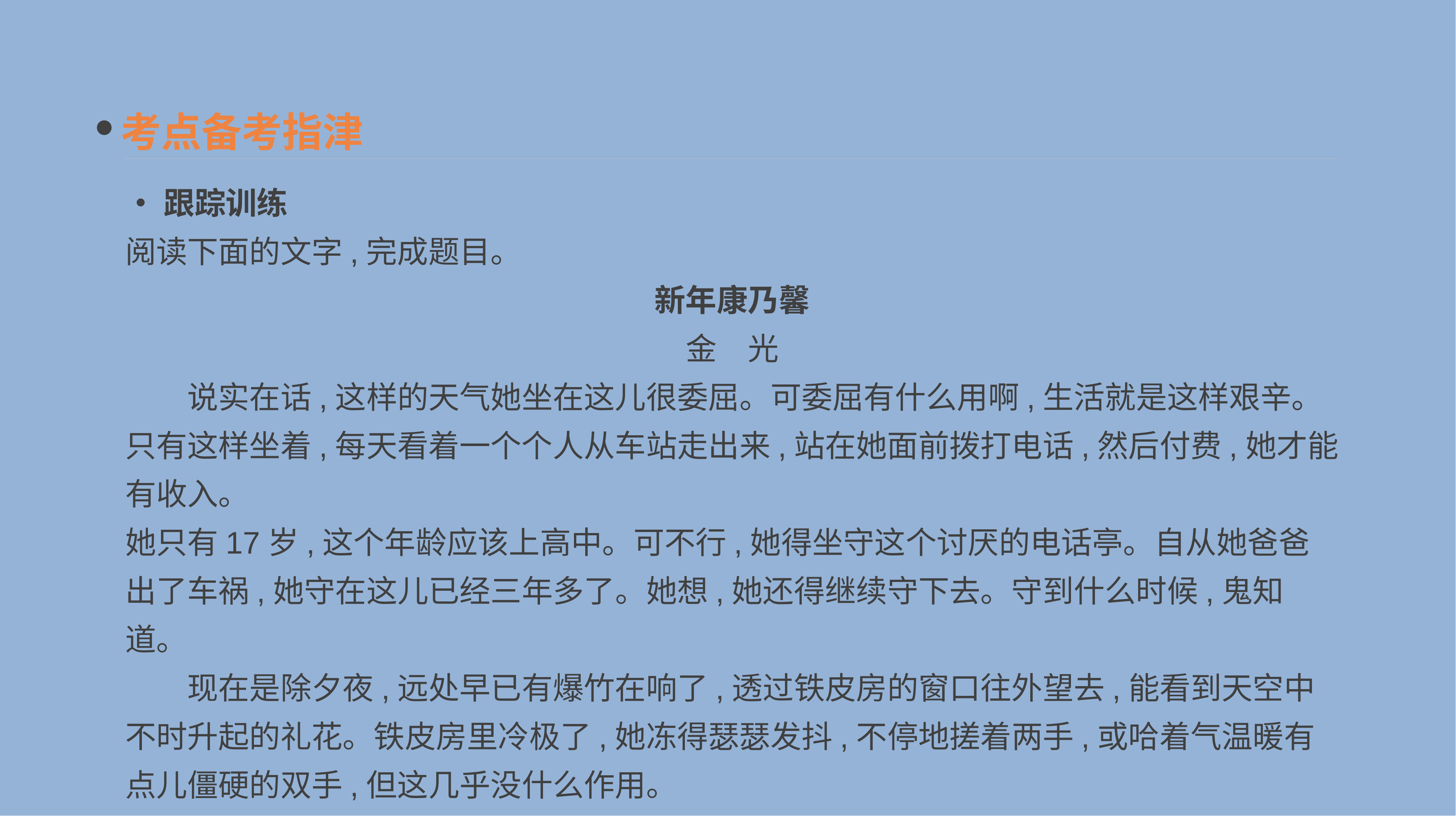

考点备考指津

•跟踪训练
阅读下面的文字,完成题目。
新年康乃馨
金　光
　　说实在话,这样的天气她坐在这儿很委屈。可委屈有什么用啊,生活就是这样艰辛。只有这样坐着,每天看着一个个人从车站走出来,站在她面前拨打电话,然后付费,她才能有收入。
她只有17岁,这个年龄应该上高中。可不行,她得坐守这个讨厌的电话亭。自从她爸爸出了车祸,她守在这儿已经三年多了。她想,她还得继续守下去。守到什么时候,鬼知道。
　　现在是除夕夜,远处早已有爆竹在响了,透过铁皮房的窗口往外望去,能看到天空中不时升起的礼花。铁皮房里冷极了,她冻得瑟瑟发抖,不停地搓着两手,或哈着气温暖有点儿僵硬的双手,但这几乎没什么作用。